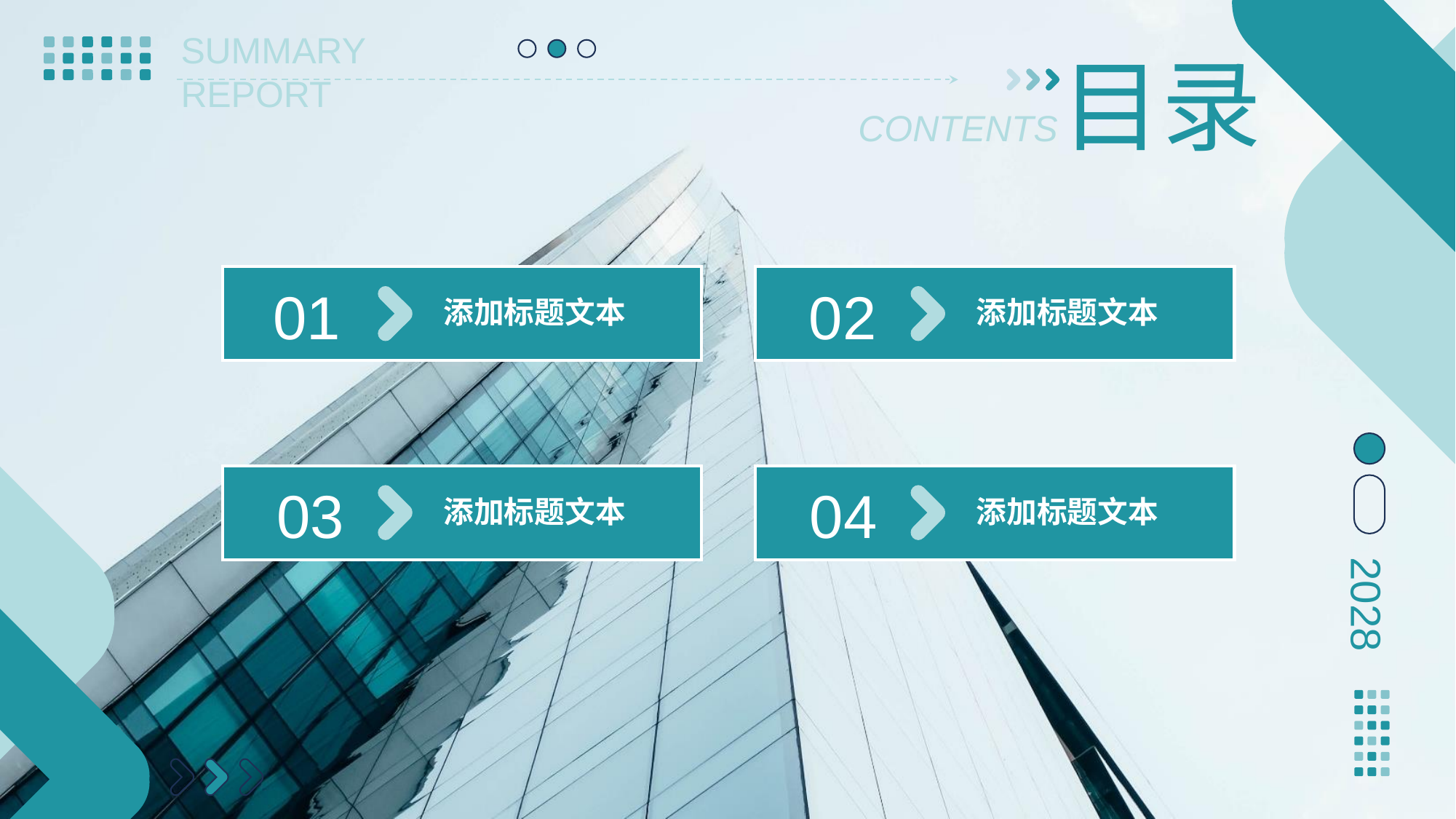

SUMMARY REPORT

目录

CONTENTS

01
添加标题文本

02
添加标题文本

2028

03
添加标题文本

04
添加标题文本